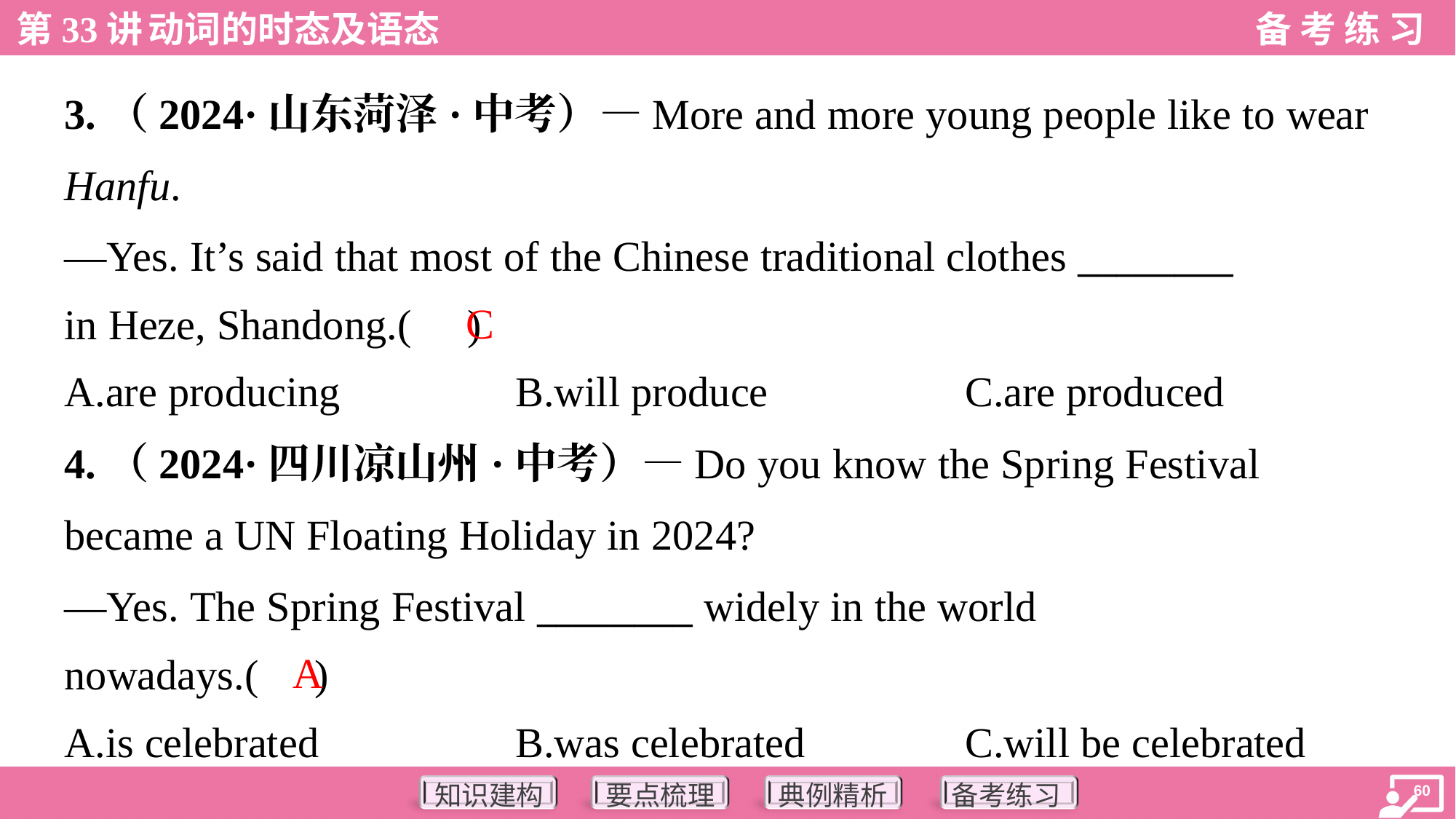

3.（2024·山东菏泽·中考）—More and more young people like to wear
Hanfu.
—Yes. It’s said that most of the Chinese traditional clothes ________
in Heze, Shandong.(     )
C
A.are producing	B.will produce	C.are produced
4.（2024·四川凉山州·中考）—Do you know the Spring Festival
became a UN Floating Holiday in 2024?
—Yes. The Spring Festival ________ widely in the world
nowadays.(     )
A
A.is celebrated	B.was celebrated	C.will be celebrated